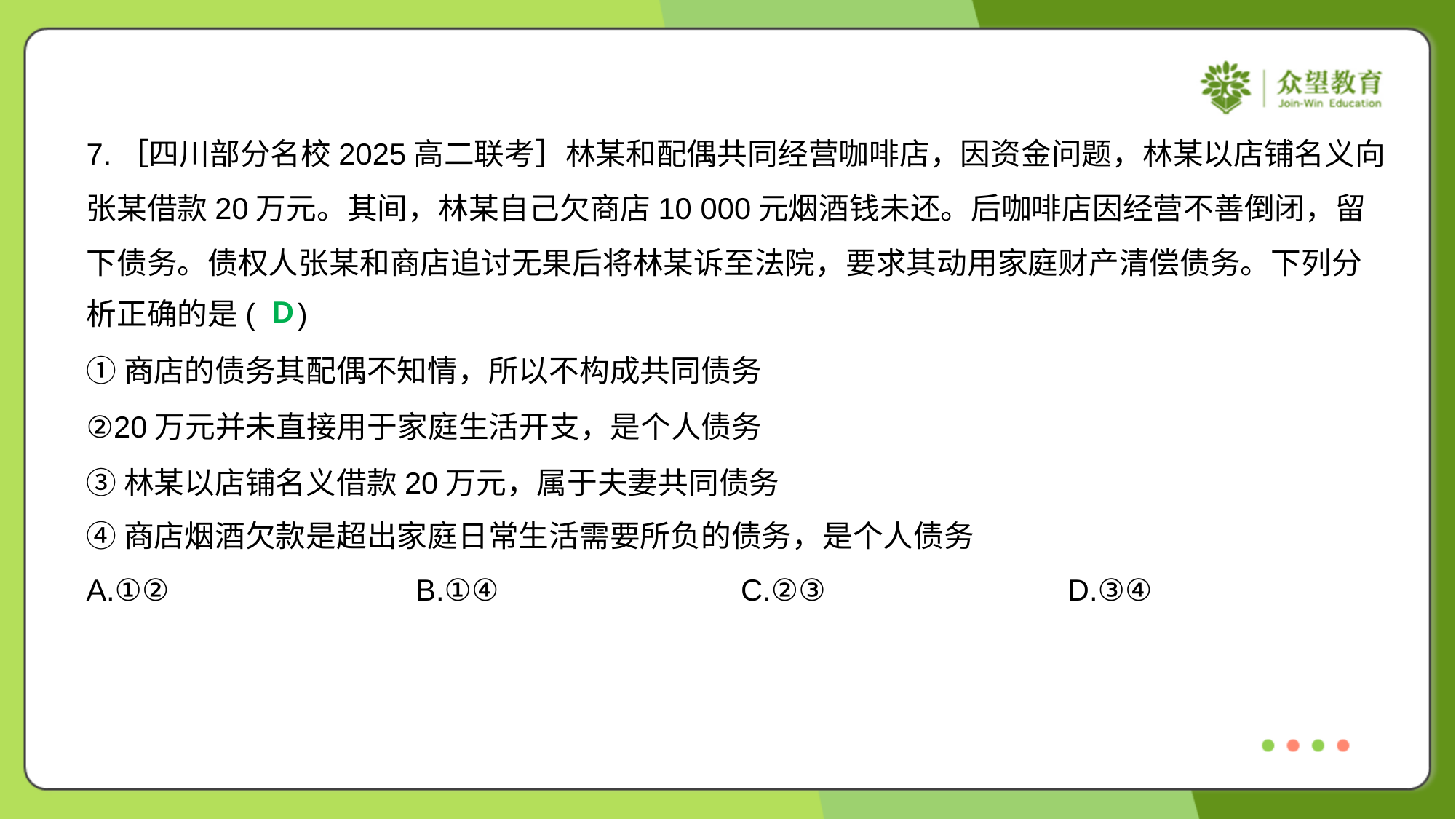

7.［四川部分名校2025高二联考］林某和配偶共同经营咖啡店，因资金问题，林某以店铺名义向
张某借款20万元。其间，林某自己欠商店10 000元烟酒钱未还。后咖啡店因经营不善倒闭，留
下债务。债权人张某和商店追讨无果后将林某诉至法院，要求其动用家庭财产清偿债务。下列分
析正确的是(     )
D
①商店的债务其配偶不知情，所以不构成共同债务
②20万元并未直接用于家庭生活开支，是个人债务
③林某以店铺名义借款20万元，属于夫妻共同债务
④商店烟酒欠款是超出家庭日常生活需要所负的债务，是个人债务
A.①②	B.①④	C.②③	D.③④